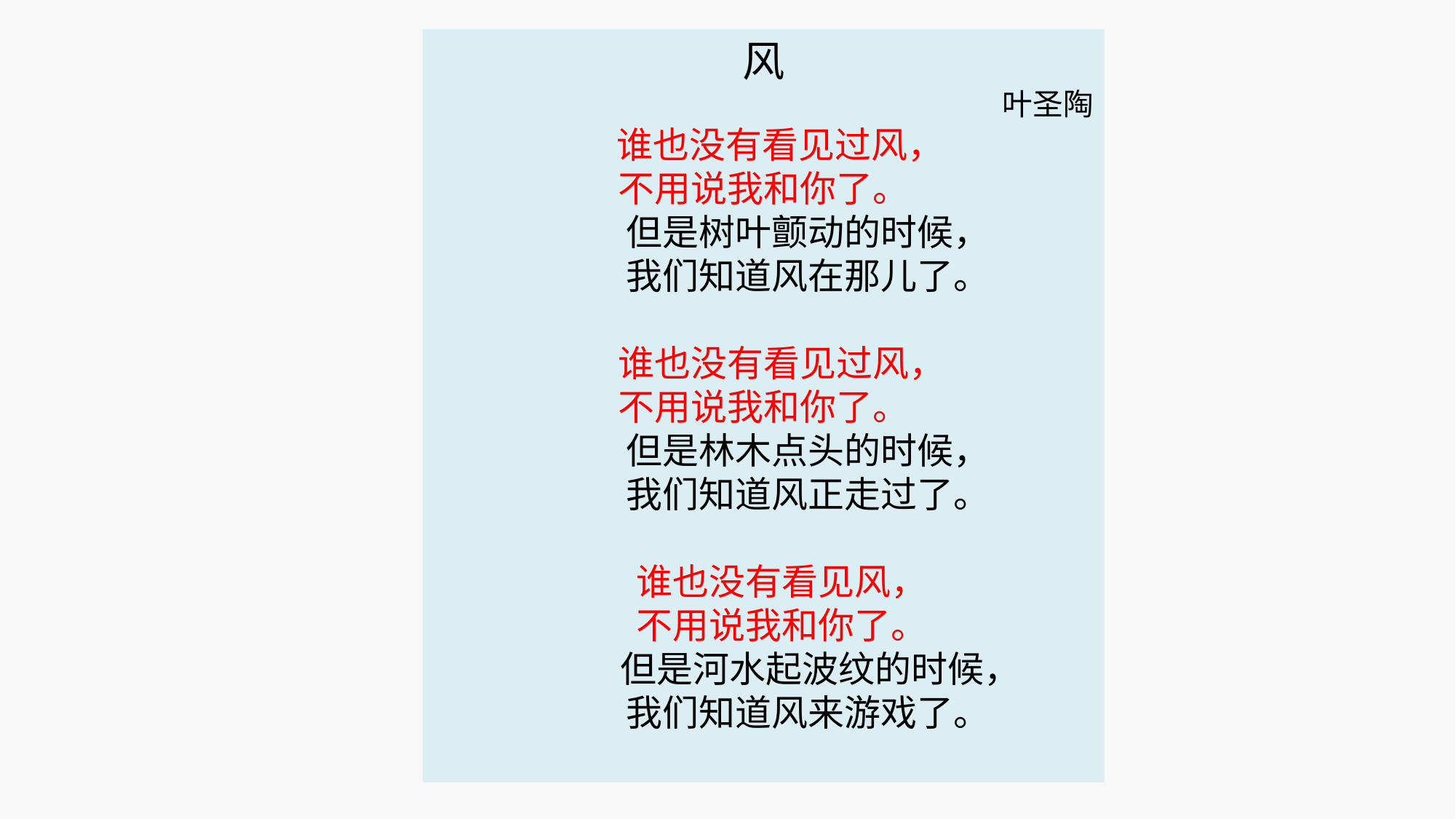

风
叶圣陶
   谁也没有看见过风，
不用说我和你了。
　　  但是树叶颤动的时候，
　　  我们知道风在那儿了。

　谁也没有看见过风，
不用说我和你了。
　　  但是林木点头的时候，
　　  我们知道风正走过了。

　谁也没有看见风，
　不用说我和你了。
　　     但是河水起波纹的时候，
　　  我们知道风来游戏了。